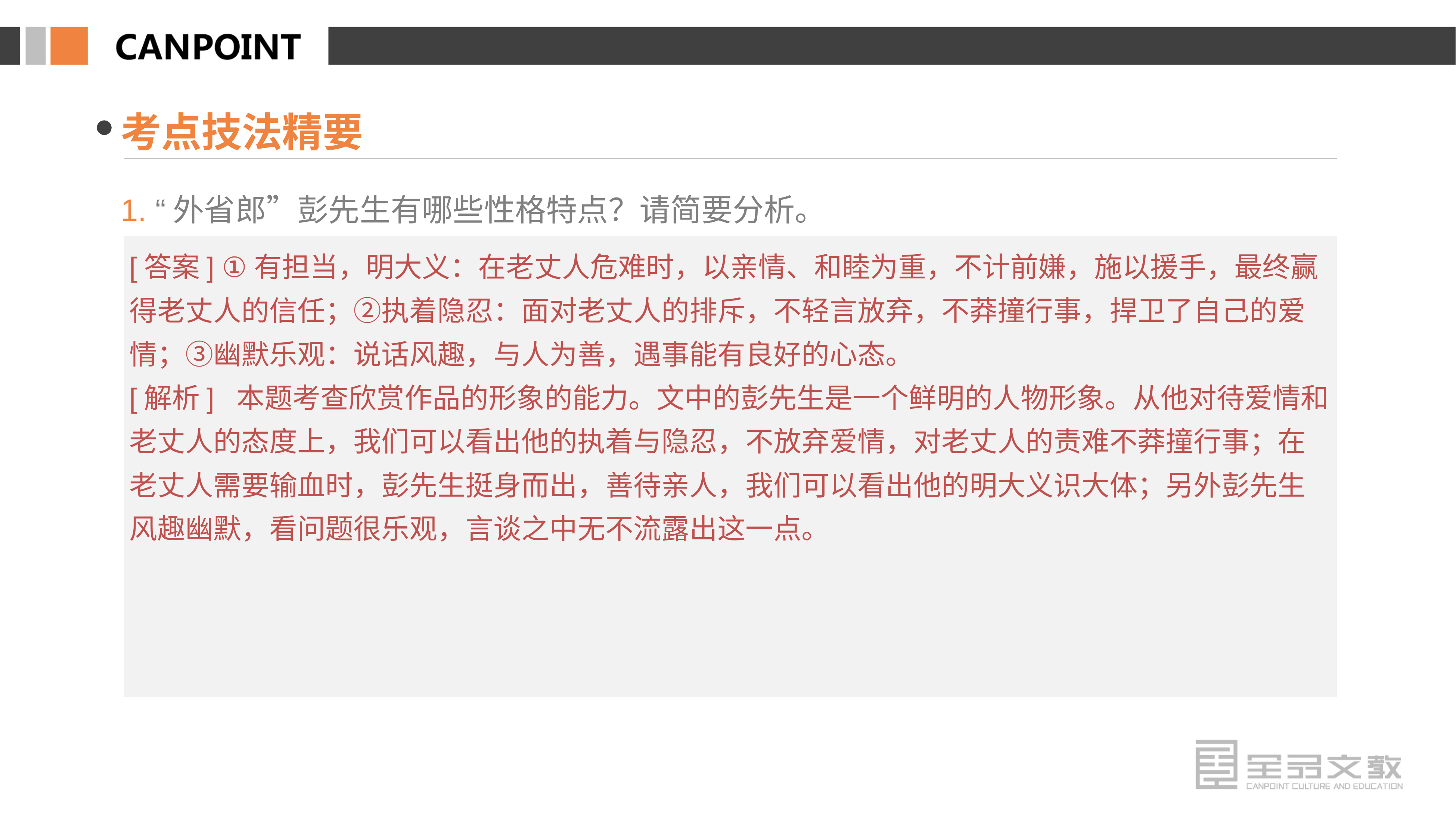

考点技法精要

1. “外省郎”彭先生有哪些性格特点？请简要分析。

[答案] ①有担当，明大义：在老丈人危难时，以亲情、和睦为重，不计前嫌，施以援手，最终赢得老丈人的信任；②执着隐忍：面对老丈人的排斥，不轻言放弃，不莽撞行事，捍卫了自己的爱情；③幽默乐观：说话风趣，与人为善，遇事能有良好的心态。
[解析]  本题考查欣赏作品的形象的能力。文中的彭先生是一个鲜明的人物形象。从他对待爱情和老丈人的态度上，我们可以看出他的执着与隐忍，不放弃爱情，对老丈人的责难不莽撞行事；在老丈人需要输血时，彭先生挺身而出，善待亲人，我们可以看出他的明大义识大体；另外彭先生风趣幽默，看问题很乐观，言谈之中无不流露出这一点。